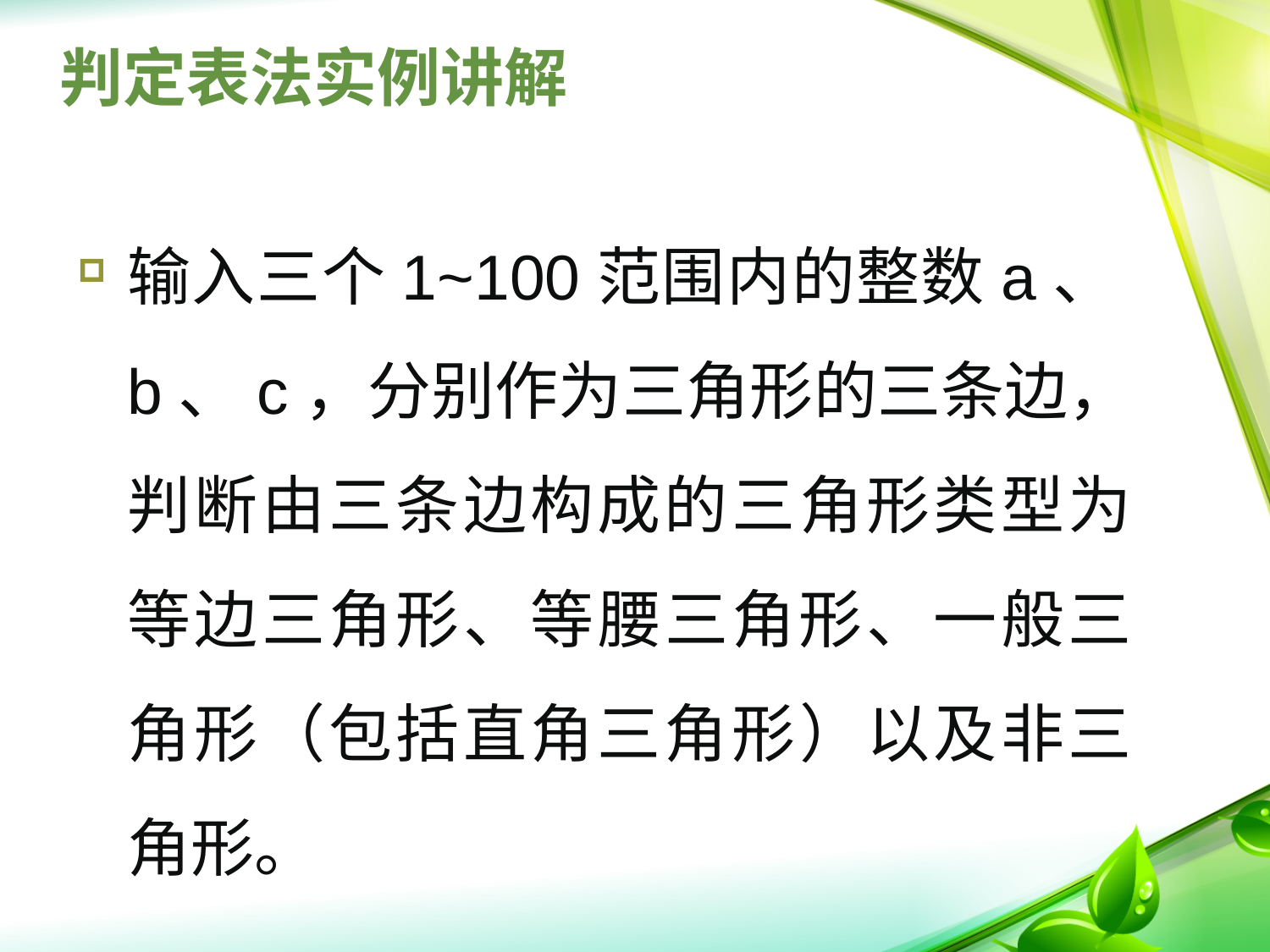

# 判定表法实例讲解
输入三个1~100范围内的整数a、b、c，分别作为三角形的三条边，判断由三条边构成的三角形类型为等边三角形、等腰三角形、一般三角形（包括直角三角形）以及非三角形。